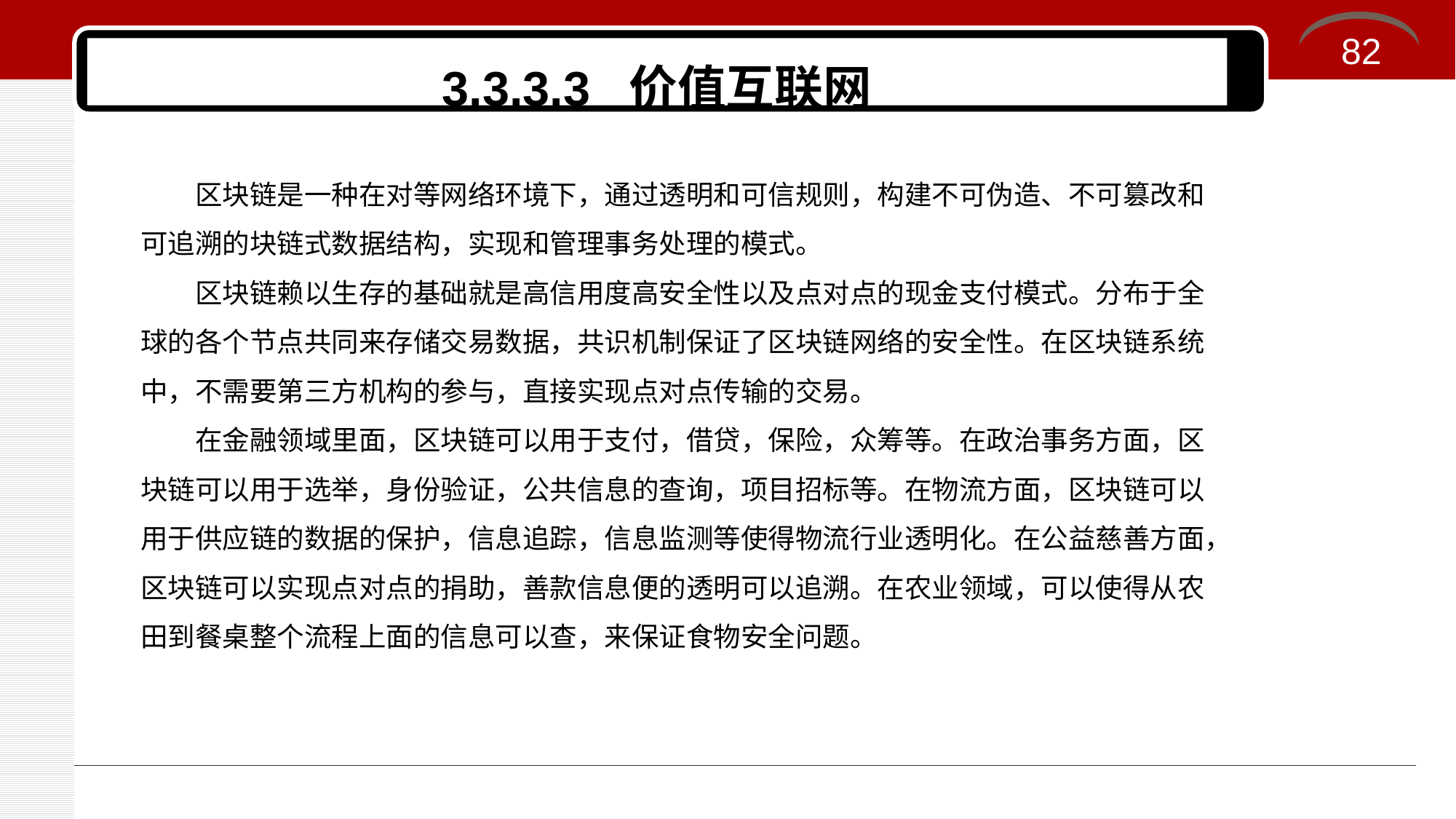

82
# 3.3.3.3  价值互联网
区块链是一种在对等网络环境下，通过透明和可信规则，构建不可伪造、不可篡改和可追溯的块链式数据结构，实现和管理事务处理的模式。
区块链赖以生存的基础就是高信用度高安全性以及点对点的现金支付模式。分布于全球的各个节点共同来存储交易数据，共识机制保证了区块链网络的安全性。在区块链系统中，不需要第三方机构的参与，直接实现点对点传输的交易。
在金融领域里面，区块链可以用于支付，借贷，保险，众筹等。在政治事务方面，区块链可以用于选举，身份验证，公共信息的查询，项目招标等。在物流方面，区块链可以用于供应链的数据的保护，信息追踪，信息监测等使得物流行业透明化。在公益慈善方面，区块链可以实现点对点的捐助，善款信息便的透明可以追溯。在农业领域，可以使得从农田到餐桌整个流程上面的信息可以查，来保证食物安全问题。